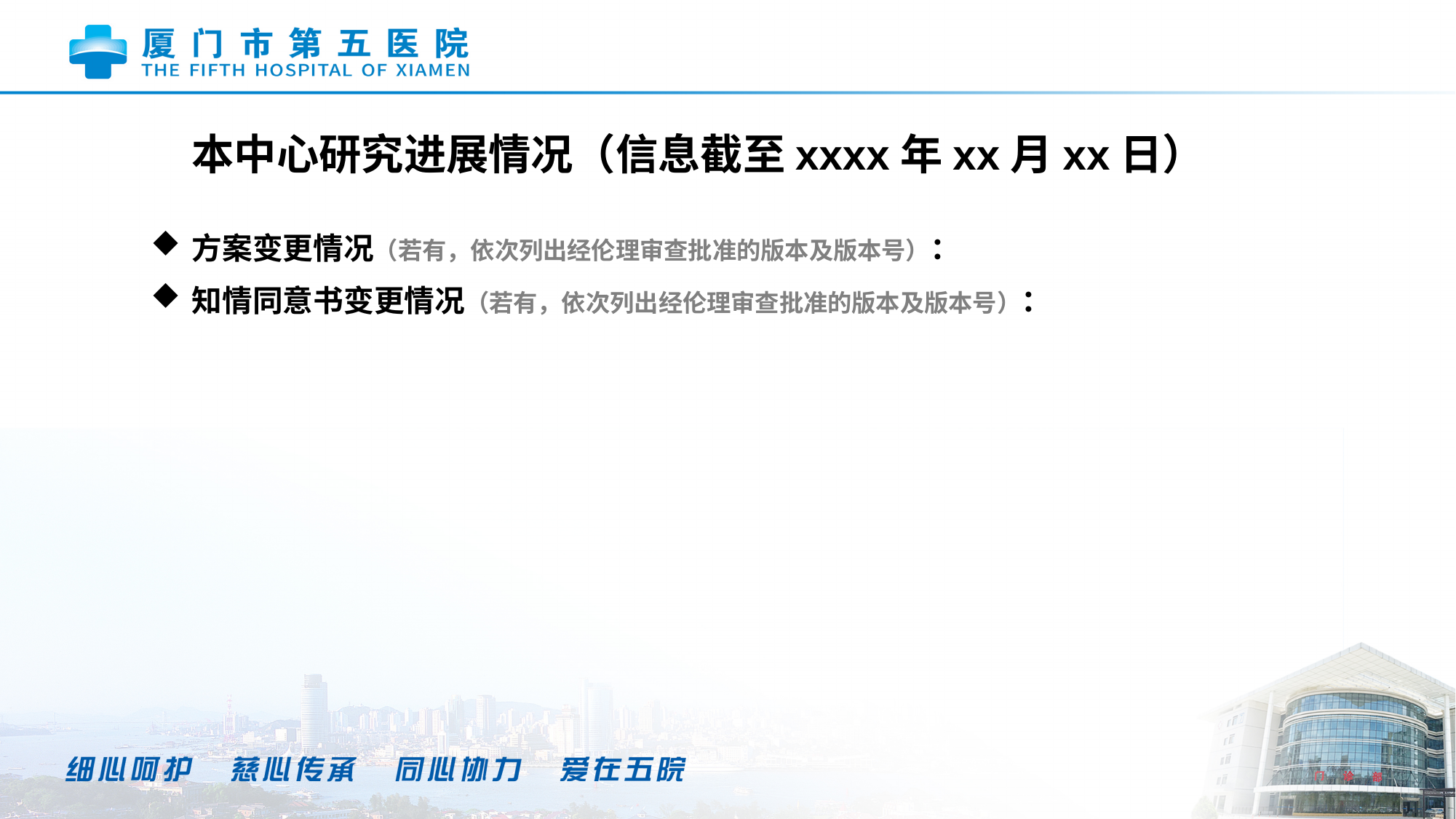

本中心研究进展情况（信息截至xxxx年xx月xx日）
方案变更情况（若有，依次列出经伦理审查批准的版本及版本号）：
知情同意书变更情况（若有，依次列出经伦理审查批准的版本及版本号）：